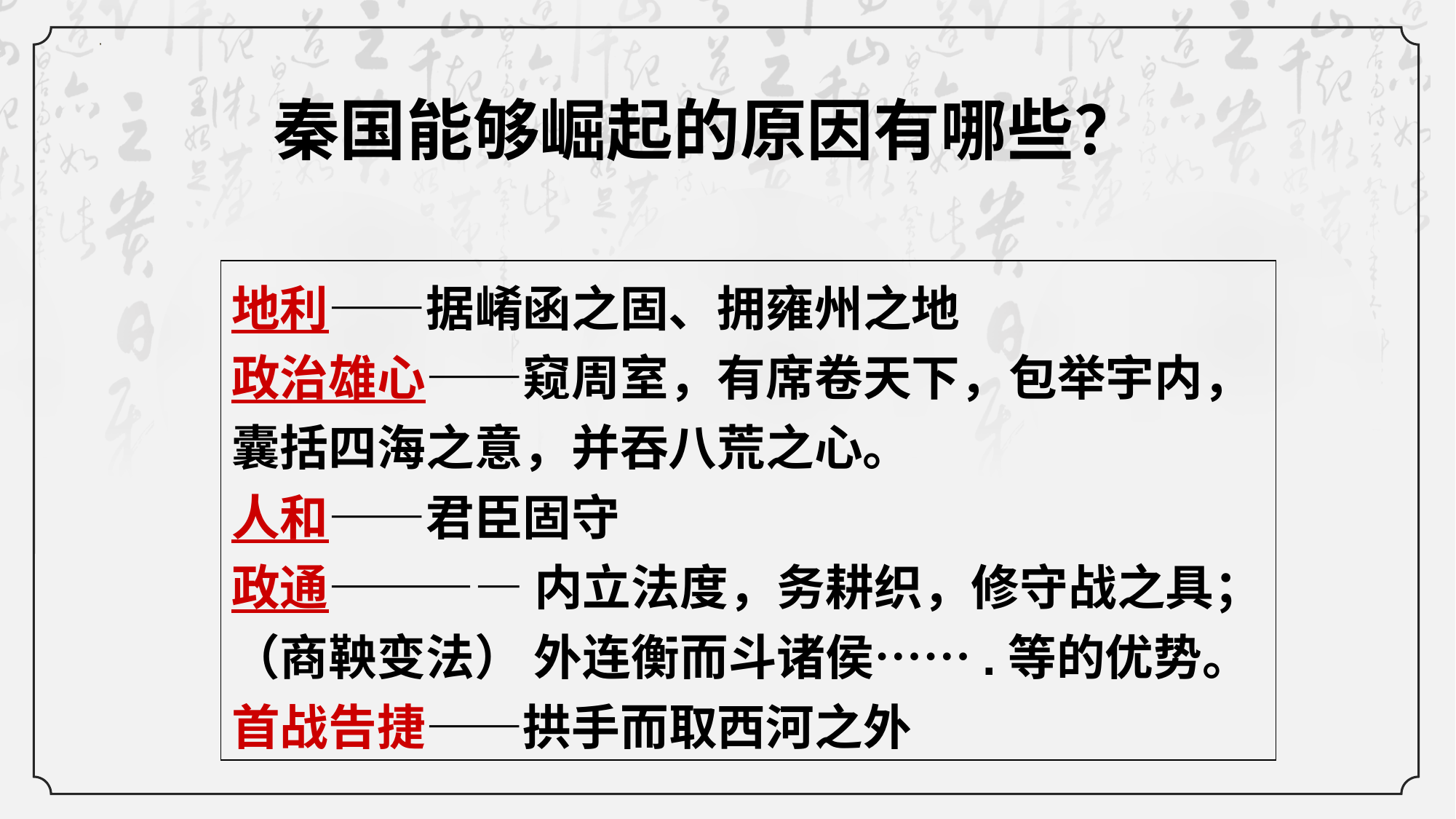

秦国能够崛起的原因有哪些？
地利——据崤函之固、拥雍州之地
政治雄心——窥周室，有席卷天下，包举宇内，囊括四海之意，并吞八荒之心。
人和——君臣固守
政通———— 内立法度，务耕织，修守战之具；（商鞅变法） 外连衡而斗诸侯…….等的优势。
首战告捷——拱手而取西河之外